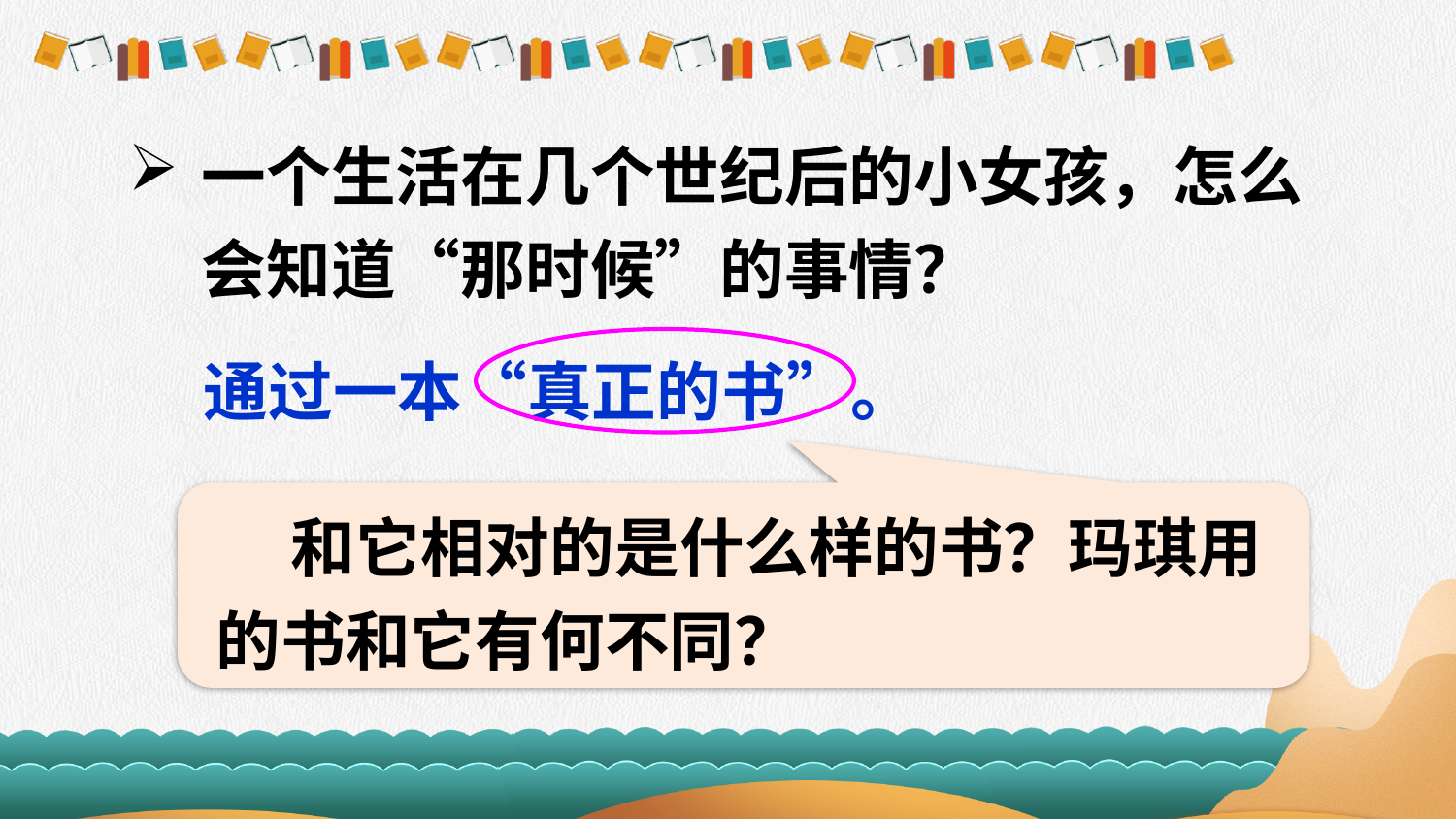

一个生活在几个世纪后的小女孩，怎么会知道“那时候”的事情？
通过一本“真正的书”。

    和它相对的是什么样的书？玛琪用的书和它有何不同？